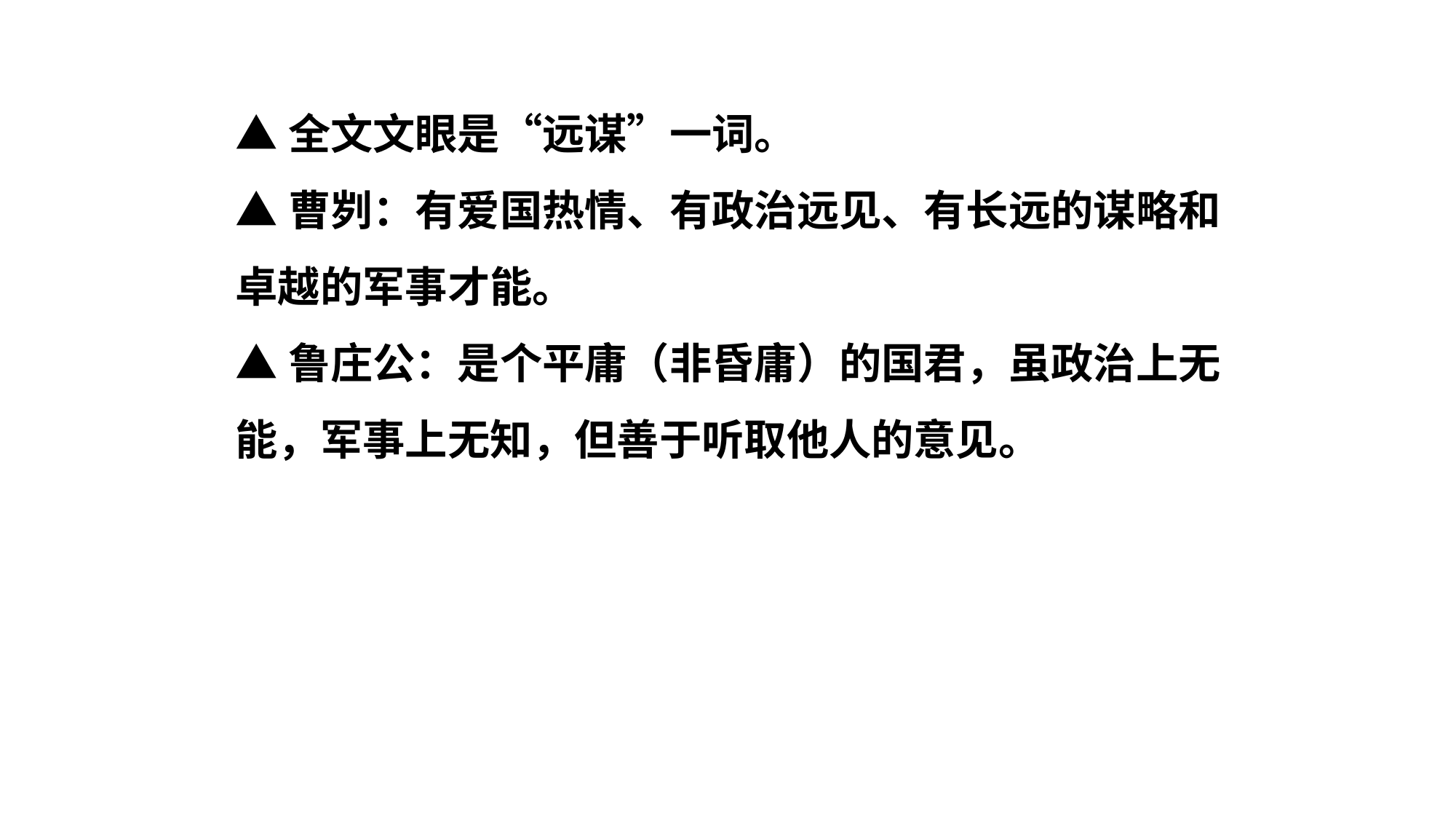

▲全文文眼是“远谋”一词。
▲曹刿：有爱国热情、有政治远见、有长远的谋略和卓越的军事才能。
▲鲁庄公：是个平庸（非昏庸）的国君，虽政治上无能，军事上无知，但善于听取他人的意见。